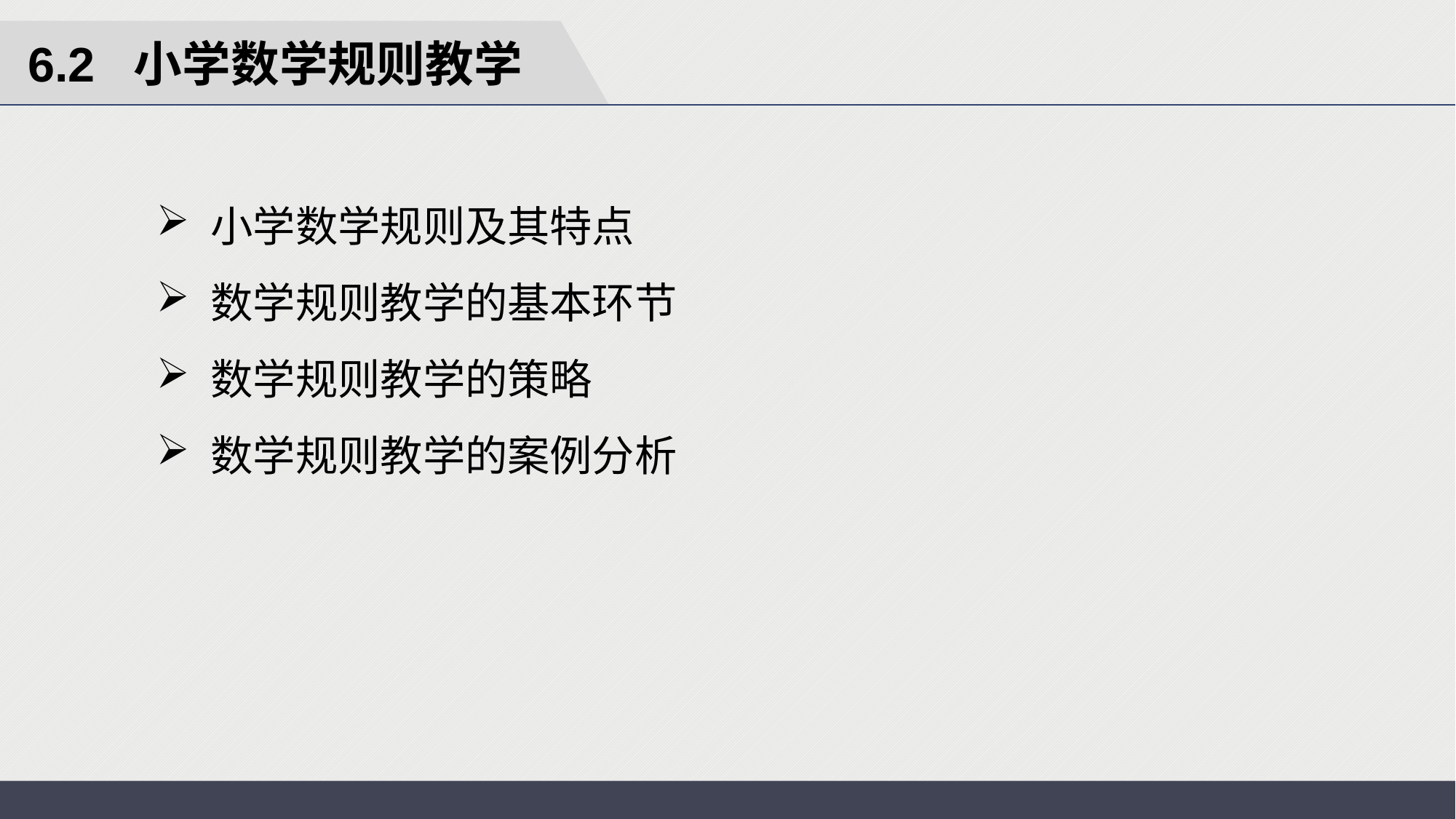

6.2  小学数学规则教学
小学数学规则及其特点
数学规则教学的基本环节
数学规则教学的策略
数学规则教学的案例分析